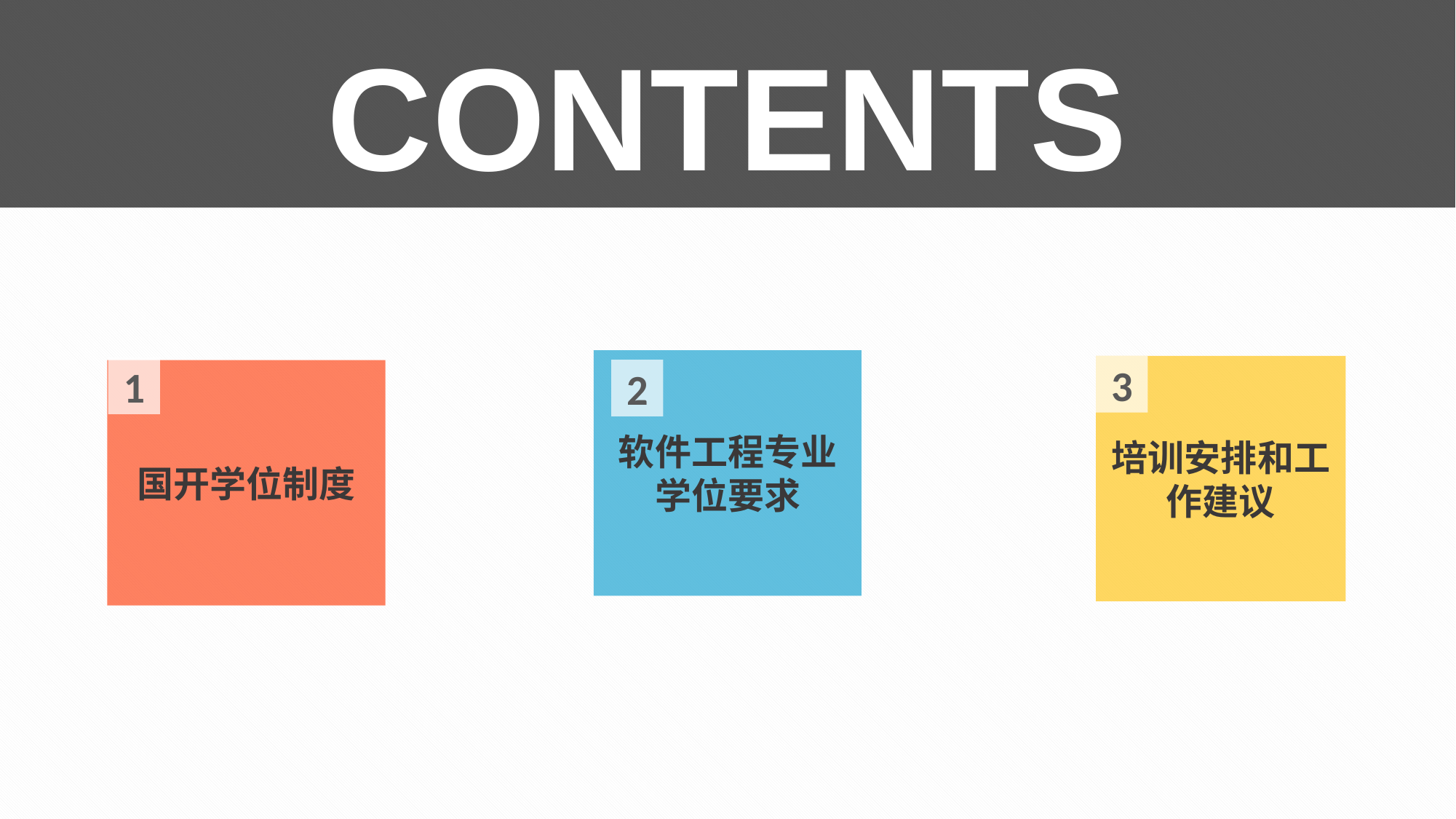

CONTENTS
软件工程专业学位要求
培训安排和工作建议
3
1
2
国开学位制度